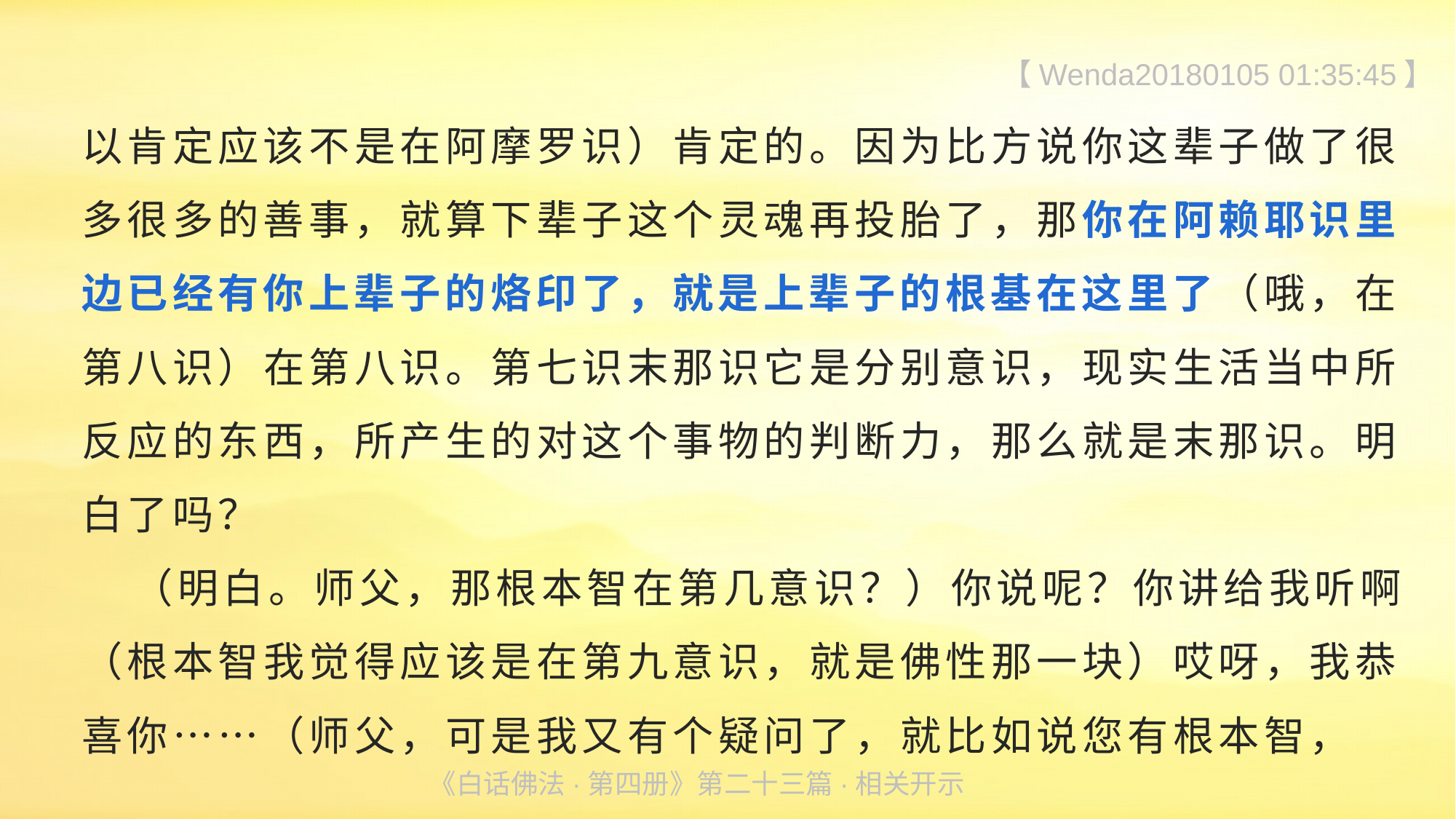

【Wenda20180105 01:35:45】
以肯定应该不是在阿摩罗识）肯定的。因为比方说你这辈子做了很多很多的善事，就算下辈子这个灵魂再投胎了，那你在阿赖耶识里边已经有你上辈子的烙印了，就是上辈子的根基在这里了（哦，在第八识）在第八识。第七识末那识它是分别意识，现实生活当中所反应的东西，所产生的对这个事物的判断力，那么就是末那识。明白了吗？
   （明白。师父，那根本智在第几意识？）你说呢？你讲给我听啊（根本智我觉得应该是在第九意识，就是佛性那一块）哎呀，我恭喜你……（师父，可是我又有个疑问了，就比如说您有根本智，
《白话佛法·第四册》第二十三篇·相关开示